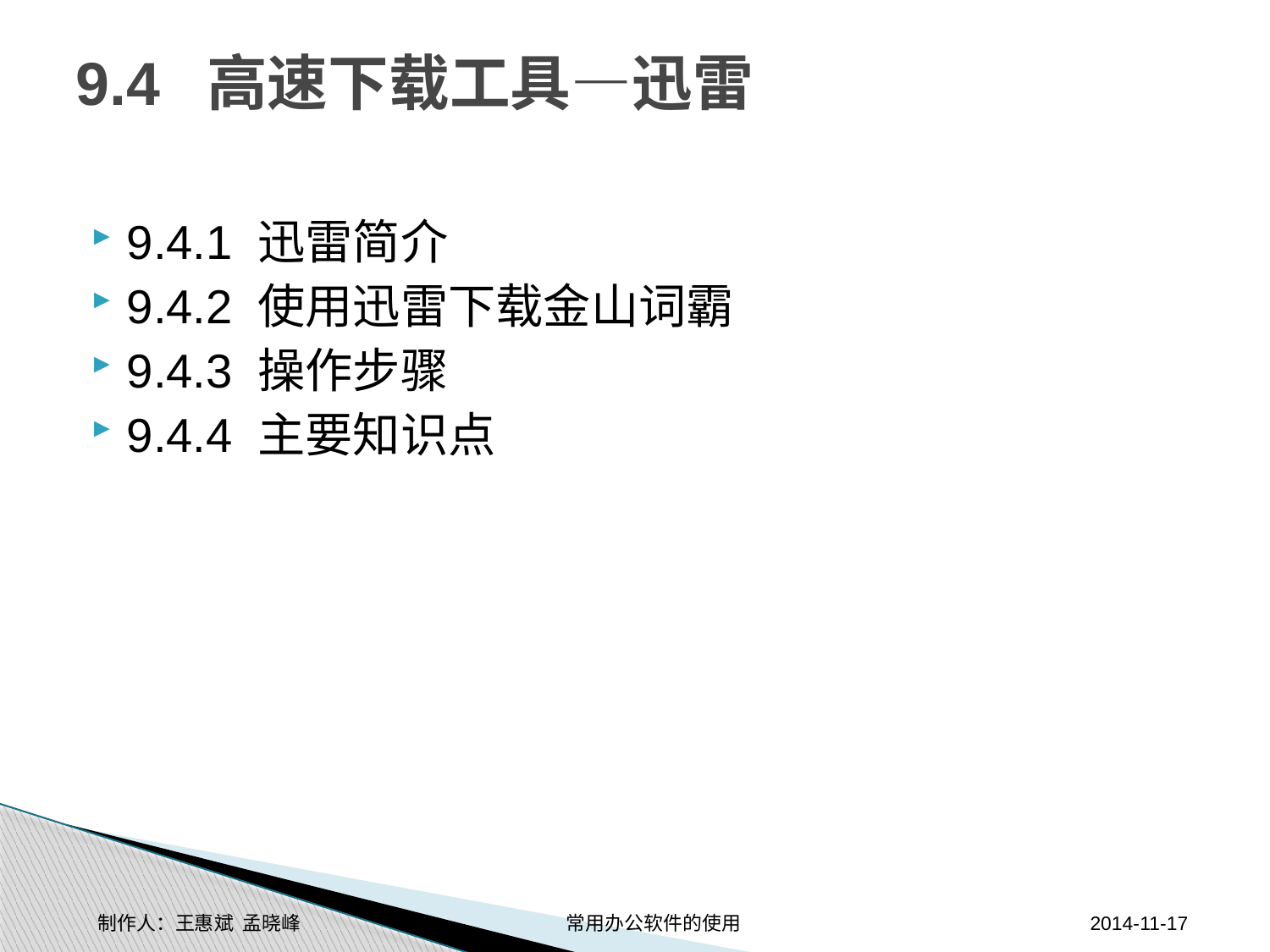

# 9.4  高速下载工具—迅雷
9.4.1 迅雷简介
9.4.2 使用迅雷下载金山词霸
9.4.3 操作步骤
9.4.4 主要知识点
制作人：王惠斌  孟晓峰                                                            常用办公软件的使用
2014-11-17